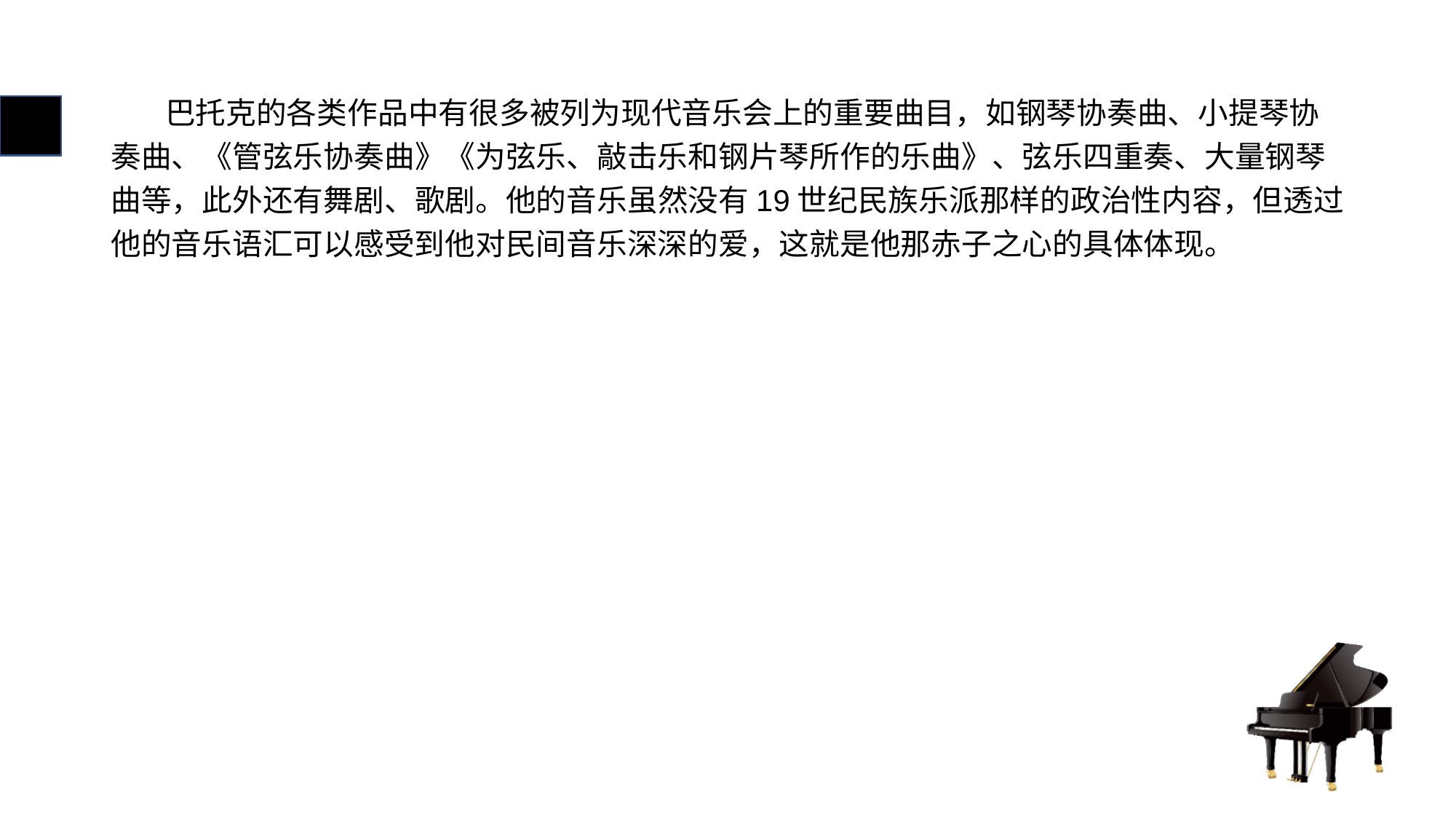

# 巴托克的各类作品中有很多被列为现代音乐会上的重要曲目，如钢琴协奏曲、小提琴协奏曲、《管弦乐协奏曲》《为弦乐、敲击乐和钢片琴所作的乐曲》、弦乐四重奏、大量钢琴曲等，此外还有舞剧、歌剧。他的音乐虽然没有19世纪民族乐派那样的政治性内容，但透过他的音乐语汇可以感受到他对民间音乐深深的爱，这就是他那赤子之心的具体体现。